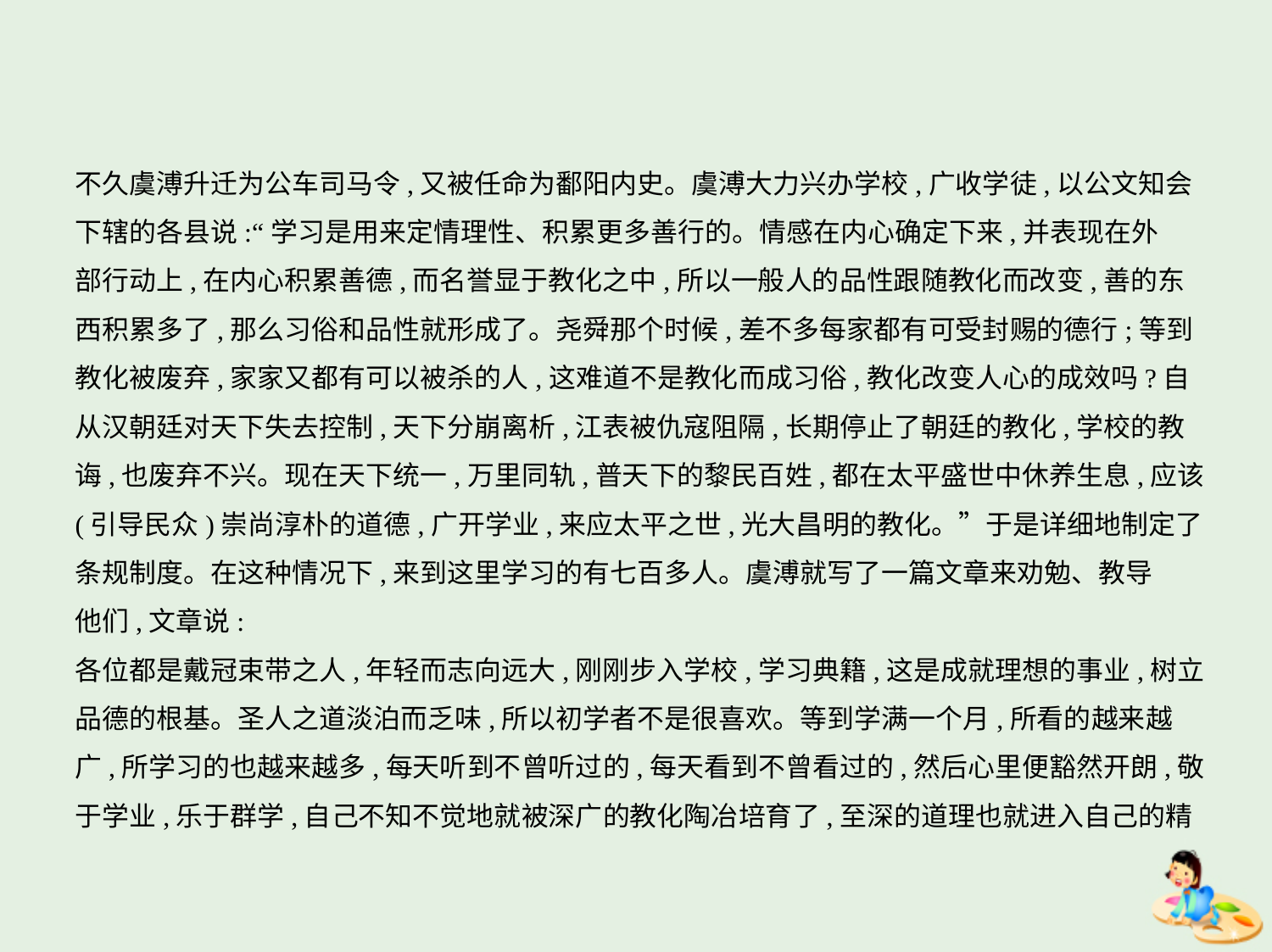

不久虞溥升迁为公车司马令,又被任命为鄱阳内史。虞溥大力兴办学校,广收学徒,以公文知会
下辖的各县说:“学习是用来定情理性、积累更多善行的。情感在内心确定下来,并表现在外
部行动上,在内心积累善德,而名誉显于教化之中,所以一般人的品性跟随教化而改变,善的东
西积累多了,那么习俗和品性就形成了。尧舜那个时候,差不多每家都有可受封赐的德行;等到
教化被废弃,家家又都有可以被杀的人,这难道不是教化而成习俗,教化改变人心的成效吗?自
从汉朝廷对天下失去控制,天下分崩离析,江表被仇寇阻隔,长期停止了朝廷的教化,学校的教
诲,也废弃不兴。现在天下统一,万里同轨,普天下的黎民百姓,都在太平盛世中休养生息,应该
(引导民众)崇尚淳朴的道德,广开学业,来应太平之世,光大昌明的教化。”于是详细地制定了
条规制度。在这种情况下,来到这里学习的有七百多人。虞溥就写了一篇文章来劝勉、教导
他们,文章说:
各位都是戴冠束带之人,年轻而志向远大,刚刚步入学校,学习典籍,这是成就理想的事业,树立
品德的根基。圣人之道淡泊而乏味,所以初学者不是很喜欢。等到学满一个月,所看的越来越
广,所学习的也越来越多,每天听到不曾听过的,每天看到不曾看过的,然后心里便豁然开朗,敬
于学业,乐于群学,自己不知不觉地就被深广的教化陶冶培育了,至深的道理也就进入自己的精